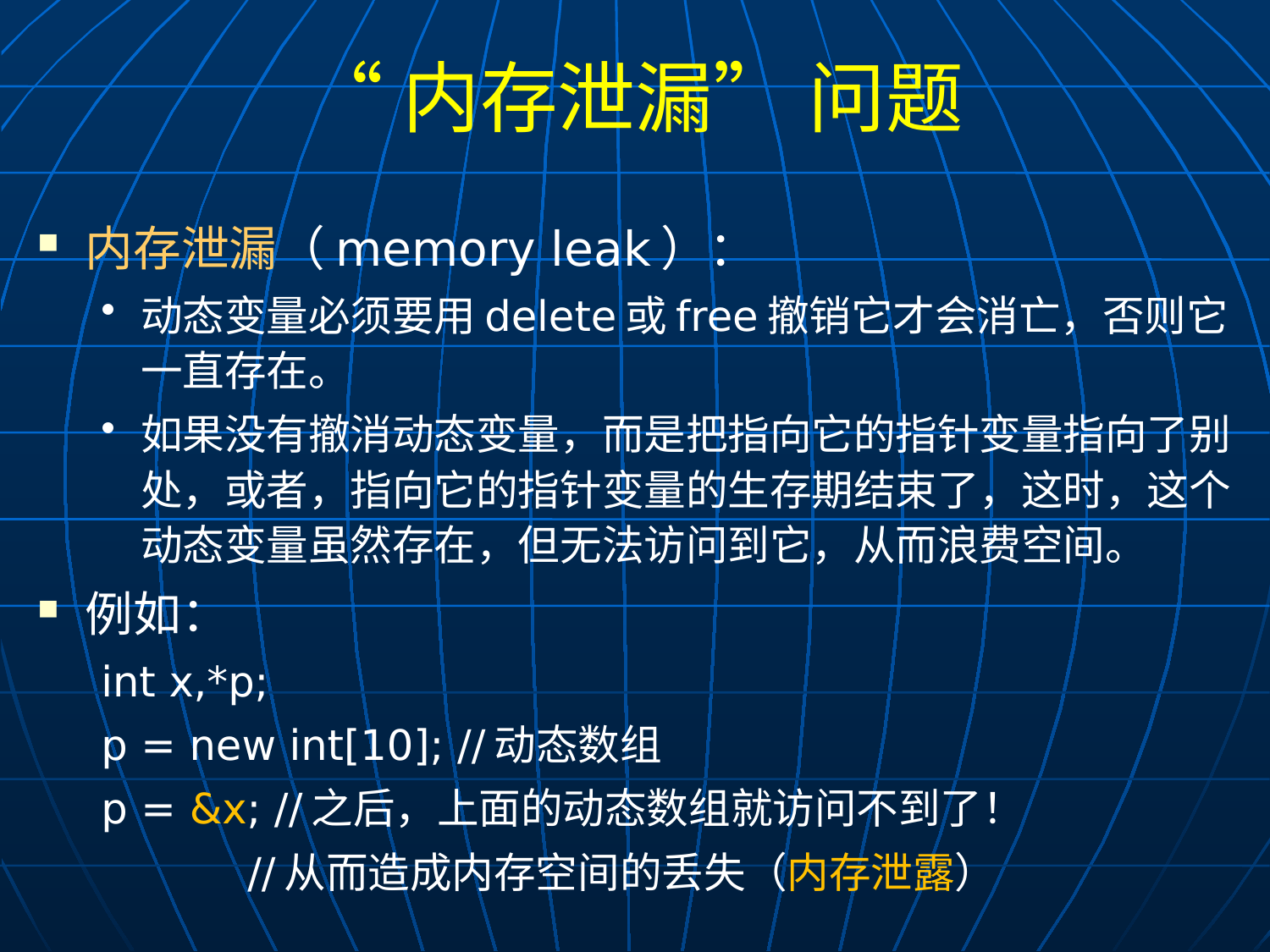

# “内存泄漏” 问题
内存泄漏（memory leak）：
动态变量必须要用delete或free撤销它才会消亡，否则它一直存在。
如果没有撤消动态变量，而是把指向它的指针变量指向了别处，或者，指向它的指针变量的生存期结束了，这时，这个动态变量虽然存在，但无法访问到它，从而浪费空间。
例如：
int x,*p;
p = new int[10]; //动态数组
p = &x; //之后，上面的动态数组就访问不到了！
		        //从而造成内存空间的丢失（内存泄露）